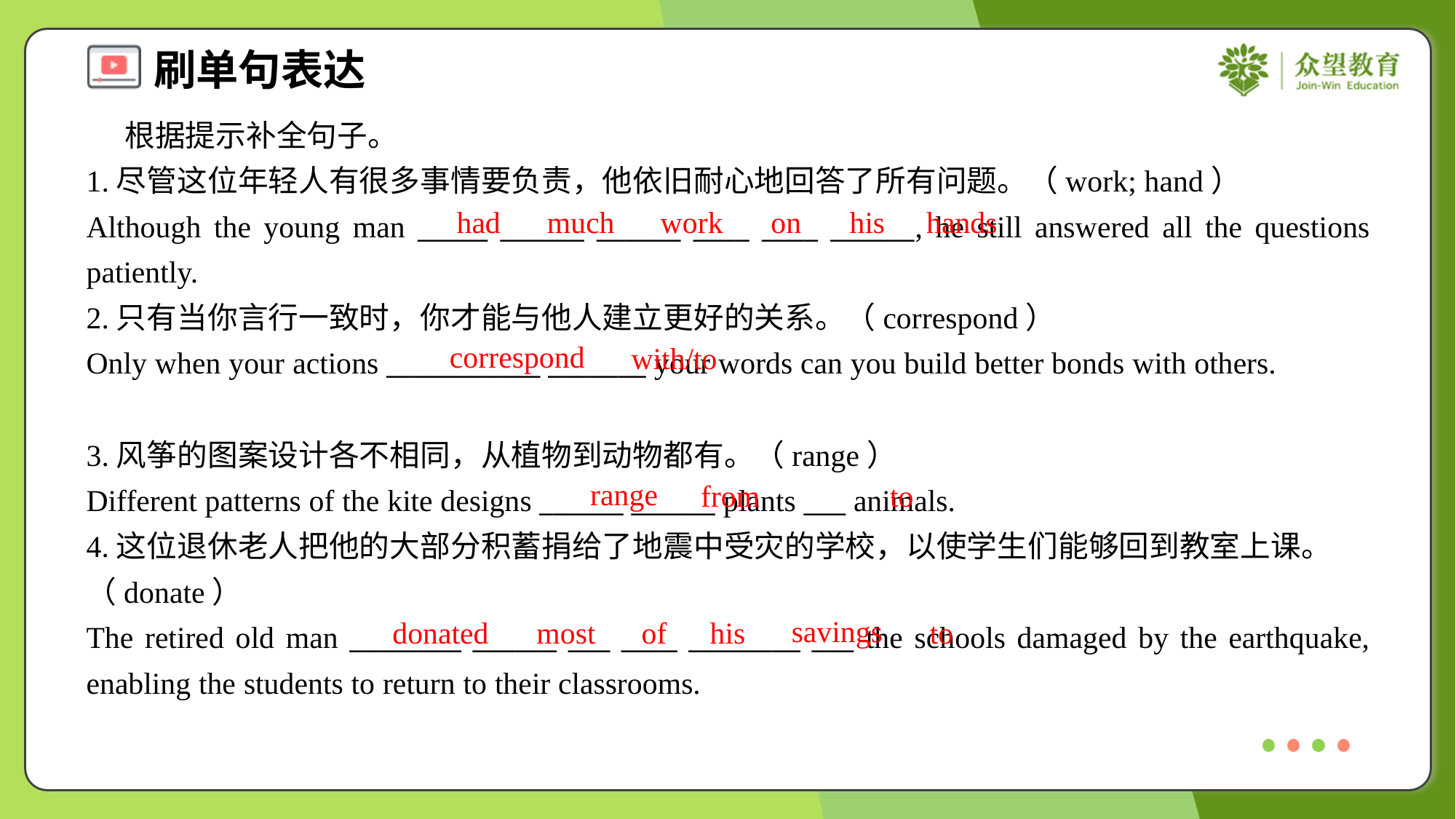

根据提示补全句子。
1.尽管这位年轻人有很多事情要负责，他依旧耐心地回答了所有问题。（work; hand）
Although the young man _____ ______ ______ ____ ____ ______, he still answered all the questions patiently.
had
much
work
on
his
hands
2.只有当你言行一致时，你才能与他人建立更好的关系。（correspond）
Only when your actions ___________ _______ your words can you build better bonds with others.
correspond
with/to
3.风筝的图案设计各不相同，从植物到动物都有。（range）
Different patterns of the kite designs ______ ______ plants ___ animals.
range
from
to
4.这位退休老人把他的大部分积蓄捐给了地震中受灾的学校，以使学生们能够回到教室上课。（donate）
The retired old man ________ ______ ___ ____ ________ ___ the schools damaged by the earthquake, enabling the students to return to their classrooms.
savings
donated
most
of
his
to